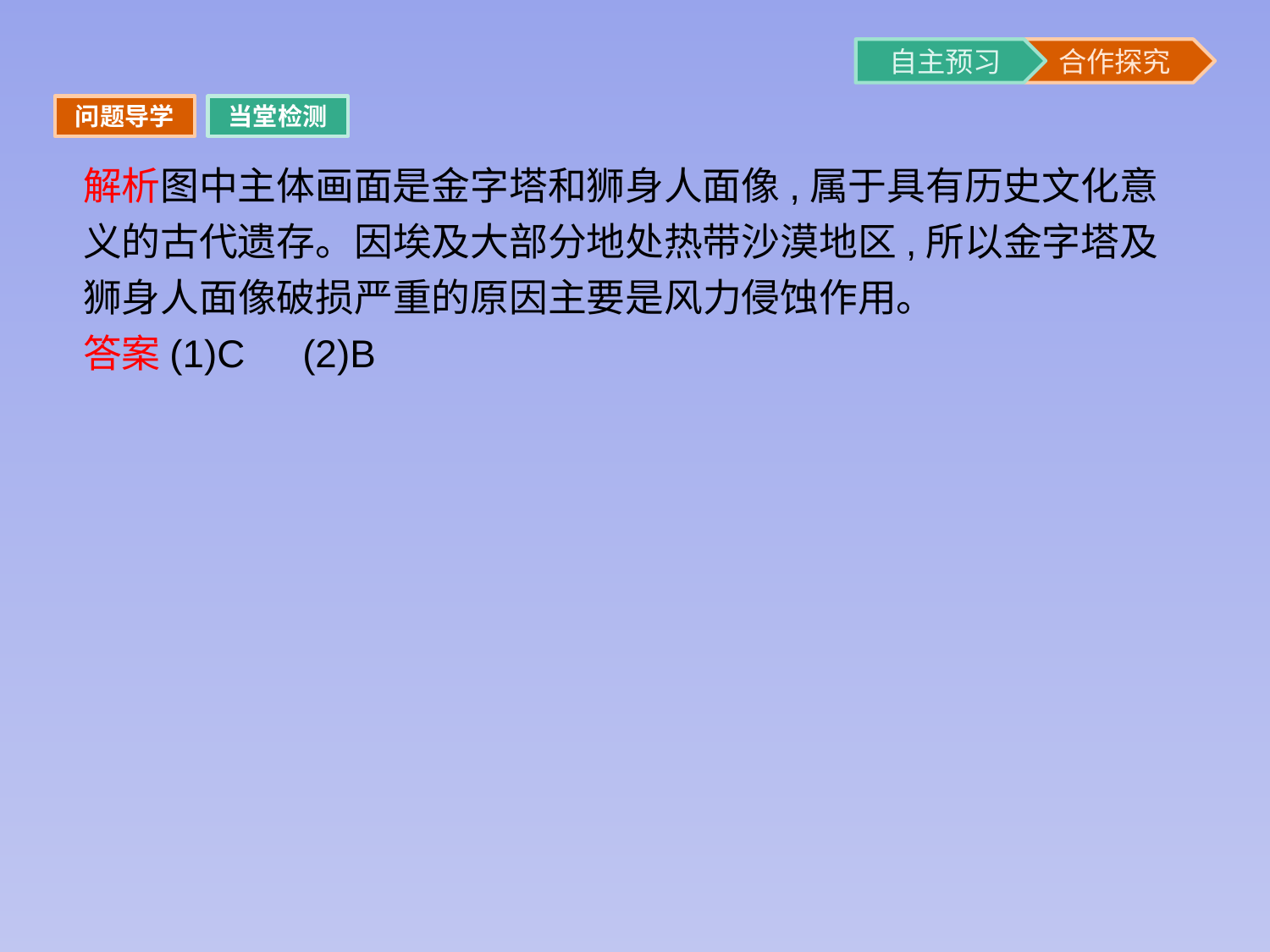

问题导学
当堂检测
解析图中主体画面是金字塔和狮身人面像,属于具有历史文化意义的古代遗存。因埃及大部分地处热带沙漠地区,所以金字塔及狮身人面像破损严重的原因主要是风力侵蚀作用。
答案(1)C　(2)B